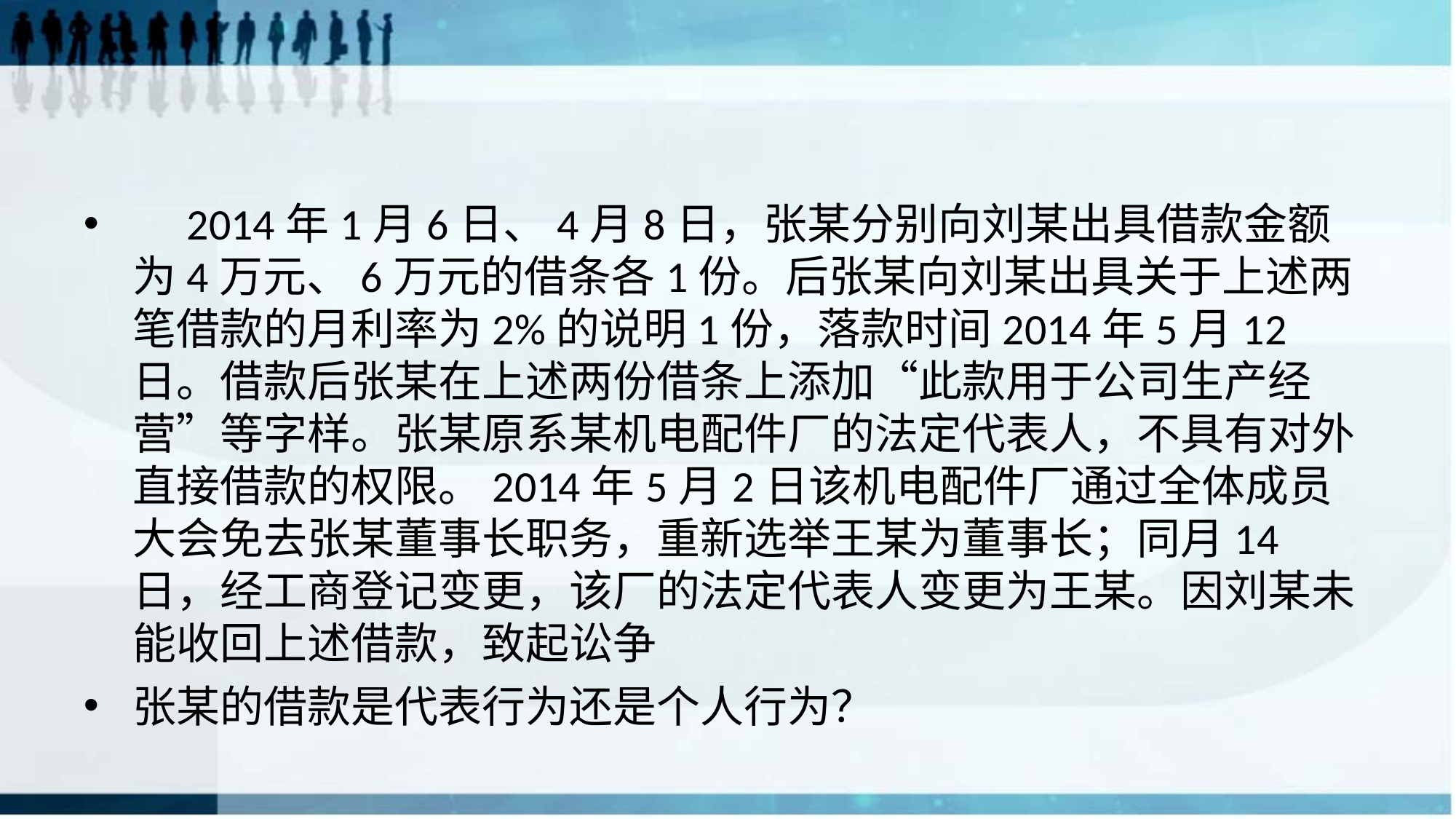

#
　2014年1月6日、4月8日，张某分别向刘某出具借款金额为4万元、6万元的借条各1份。后张某向刘某出具关于上述两笔借款的月利率为2%的说明1份，落款时间2014年5月12日。借款后张某在上述两份借条上添加“此款用于公司生产经营”等字样。张某原系某机电配件厂的法定代表人，不具有对外直接借款的权限。2014年5月2日该机电配件厂通过全体成员大会免去张某董事长职务，重新选举王某为董事长；同月14日，经工商登记变更，该厂的法定代表人变更为王某。因刘某未能收回上述借款，致起讼争
张某的借款是代表行为还是个人行为？